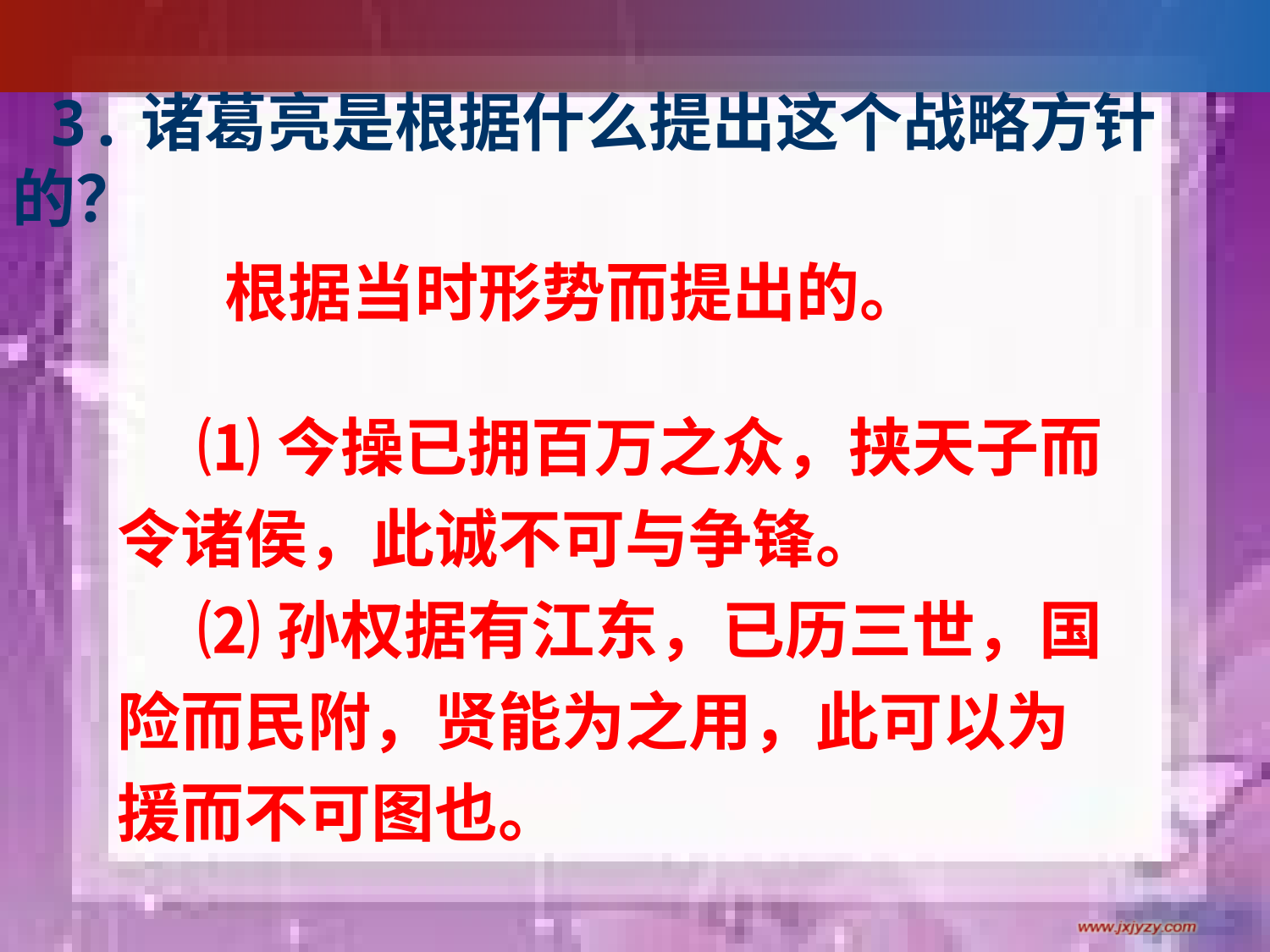

3.诸葛亮是根据什么提出这个战略方针的？
根据当时形势而提出的。
   ⑴今操已拥百万之众，挟天子而令诸侯，此诚不可与争锋。
   ⑵孙权据有江东，已历三世，国险而民附，贤能为之用，此可以为援而不可图也。